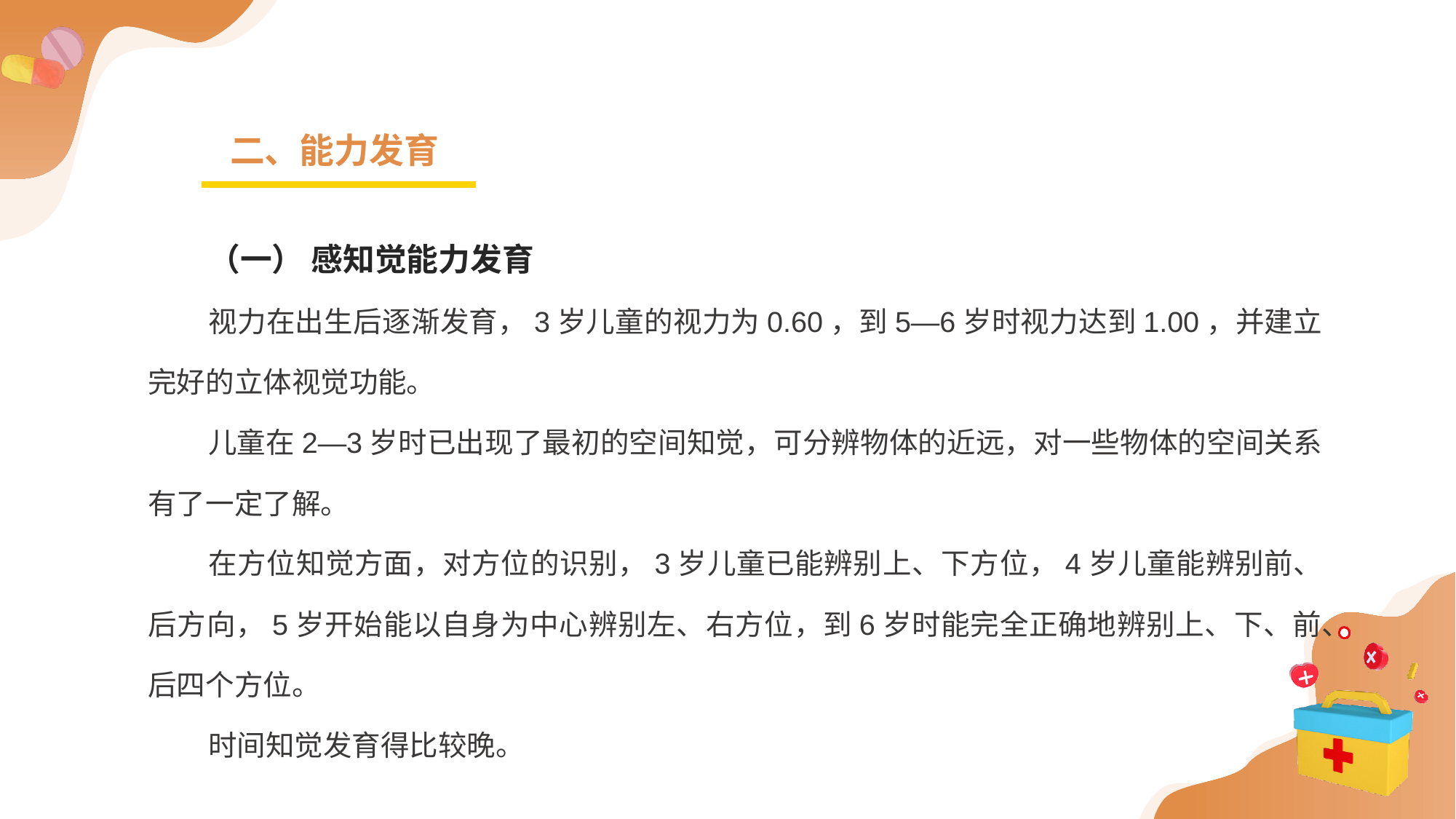

二、能力发育
（一） 感知觉能力发育
视力在出生后逐渐发育，3岁儿童的视力为0.60，到5—6岁时视力达到1.00，并建立完好的立体视觉功能。
儿童在2—3岁时已出现了最初的空间知觉，可分辨物体的近远，对一些物体的空间关系有了一定了解。
在方位知觉方面，对方位的识别，3岁儿童已能辨别上、下方位，4岁儿童能辨别前、后方向，5岁开始能以自身为中心辨别左、右方位，到6岁时能完全正确地辨别上、下、前、后四个方位。
时间知觉发育得比较晚。